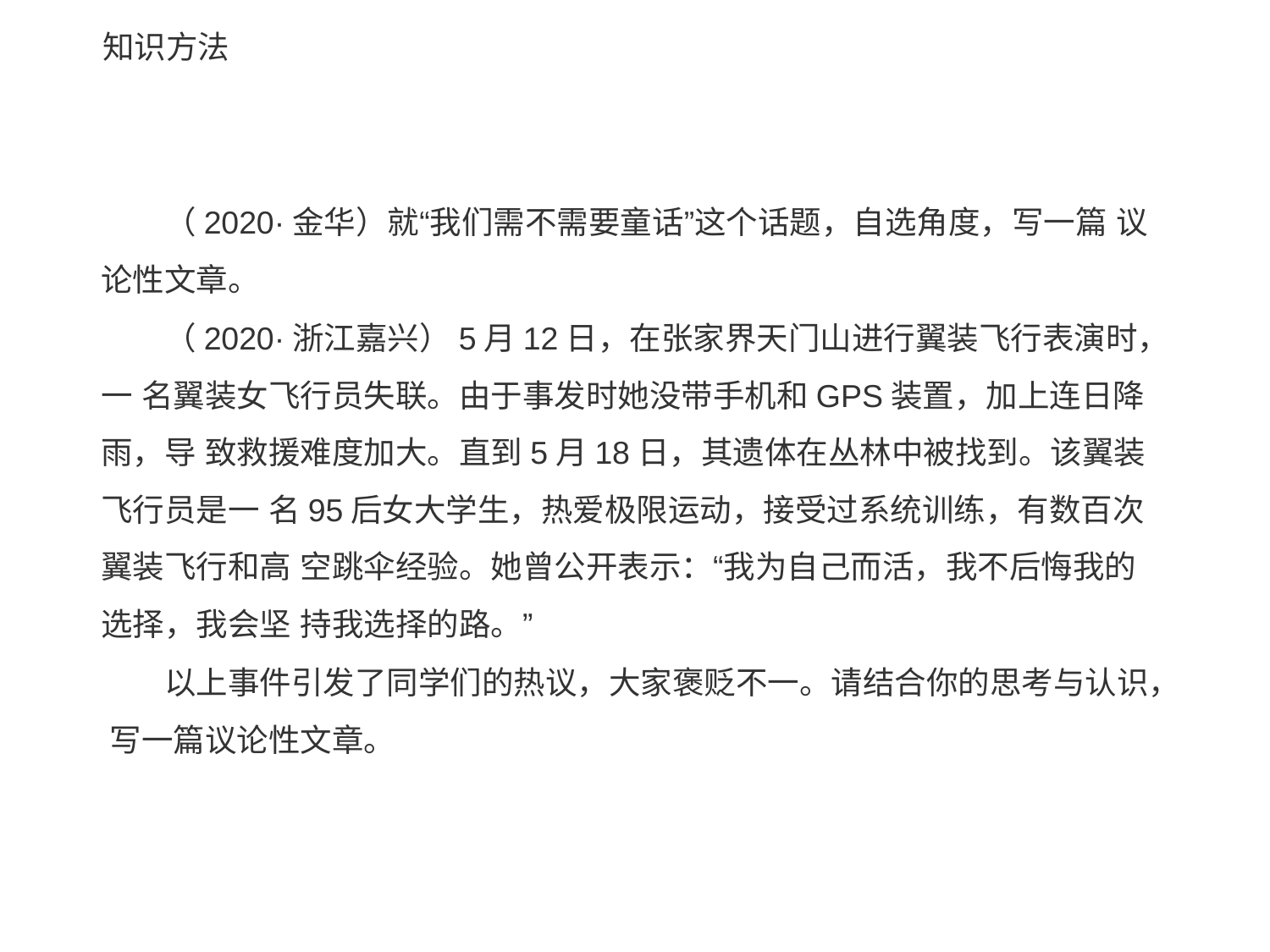

# 知识方法
（2020·金华）就“我们需不需要童话”这个话题，自选角度，写一篇 议论性文章。
（2020·浙江嘉兴）5月12日，在张家界天门山进行翼装飞行表演时，一 名翼装女飞行员失联。由于事发时她没带手机和GPS装置，加上连日降雨，导 致救援难度加大。直到5月18日，其遗体在丛林中被找到。该翼装飞行员是一 名95后女大学生，热爱极限运动，接受过系统训练，有数百次翼装飞行和高 空跳伞经验。她曾公开表示：“我为自己而活，我不后悔我的选择，我会坚 持我选择的路。”
以上事件引发了同学们的热议，大家褒贬不一。请结合你的思考与认识， 写一篇议论性文章。